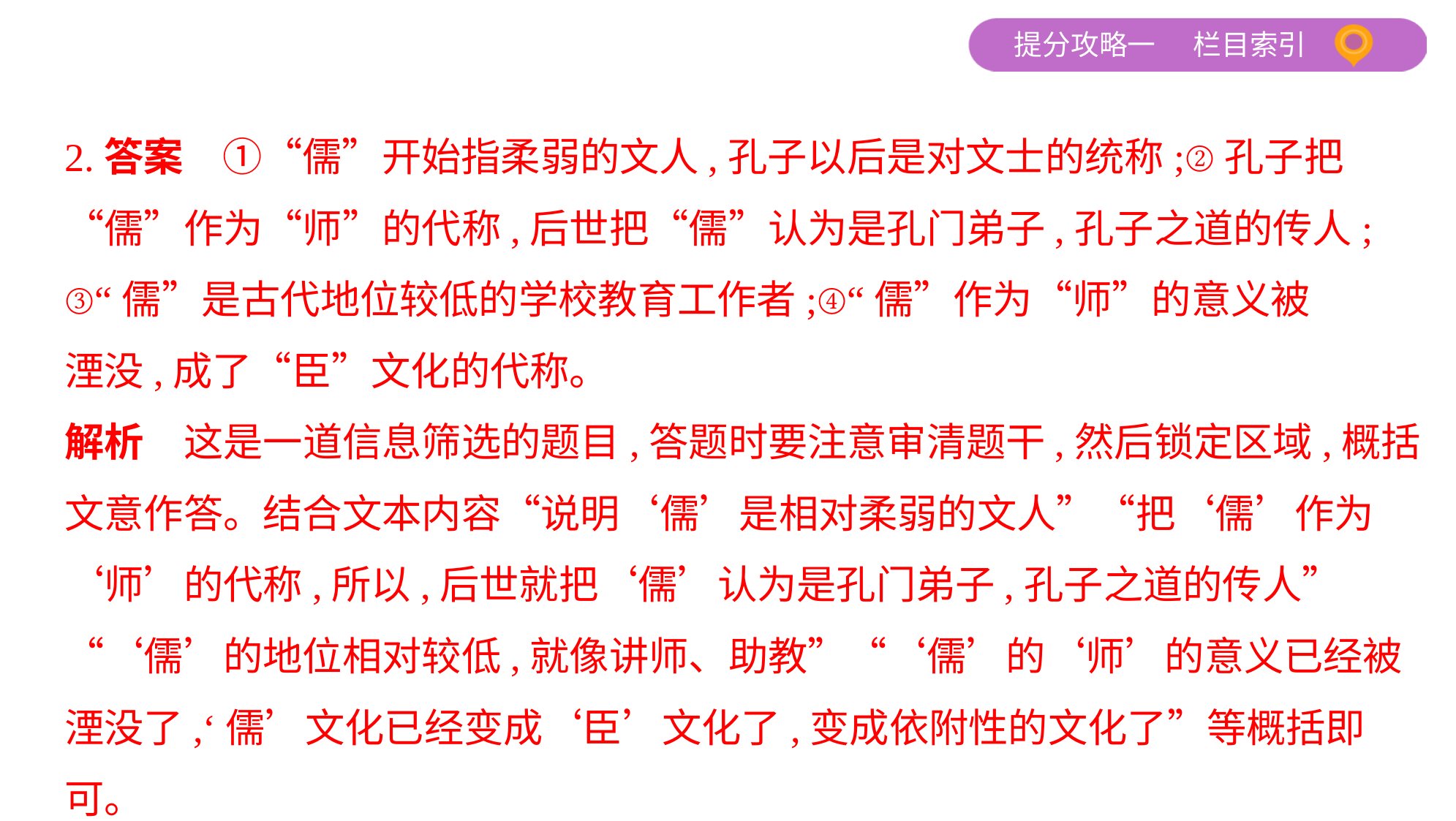

2.答案　①“儒”开始指柔弱的文人,孔子以后是对文士的统称;②孔子把
“儒”作为“师”的代称,后世把“儒”认为是孔门弟子,孔子之道的传人;
③“儒”是古代地位较低的学校教育工作者;④“儒”作为“师”的意义被
湮没,成了“臣”文化的代称。
解析　这是一道信息筛选的题目,答题时要注意审清题干,然后锁定区域,概括文意作答。结合文本内容“说明‘儒’是相对柔弱的文人”“把‘儒’作为‘师’的代称,所以,后世就把‘儒’认为是孔门弟子,孔子之道的传人”“‘儒’的地位相对较低,就像讲师、助教”“‘儒’的‘师’的意义已经被湮没了,‘儒’文化已经变成‘臣’文化了,变成依附性的文化了”等概括即可。